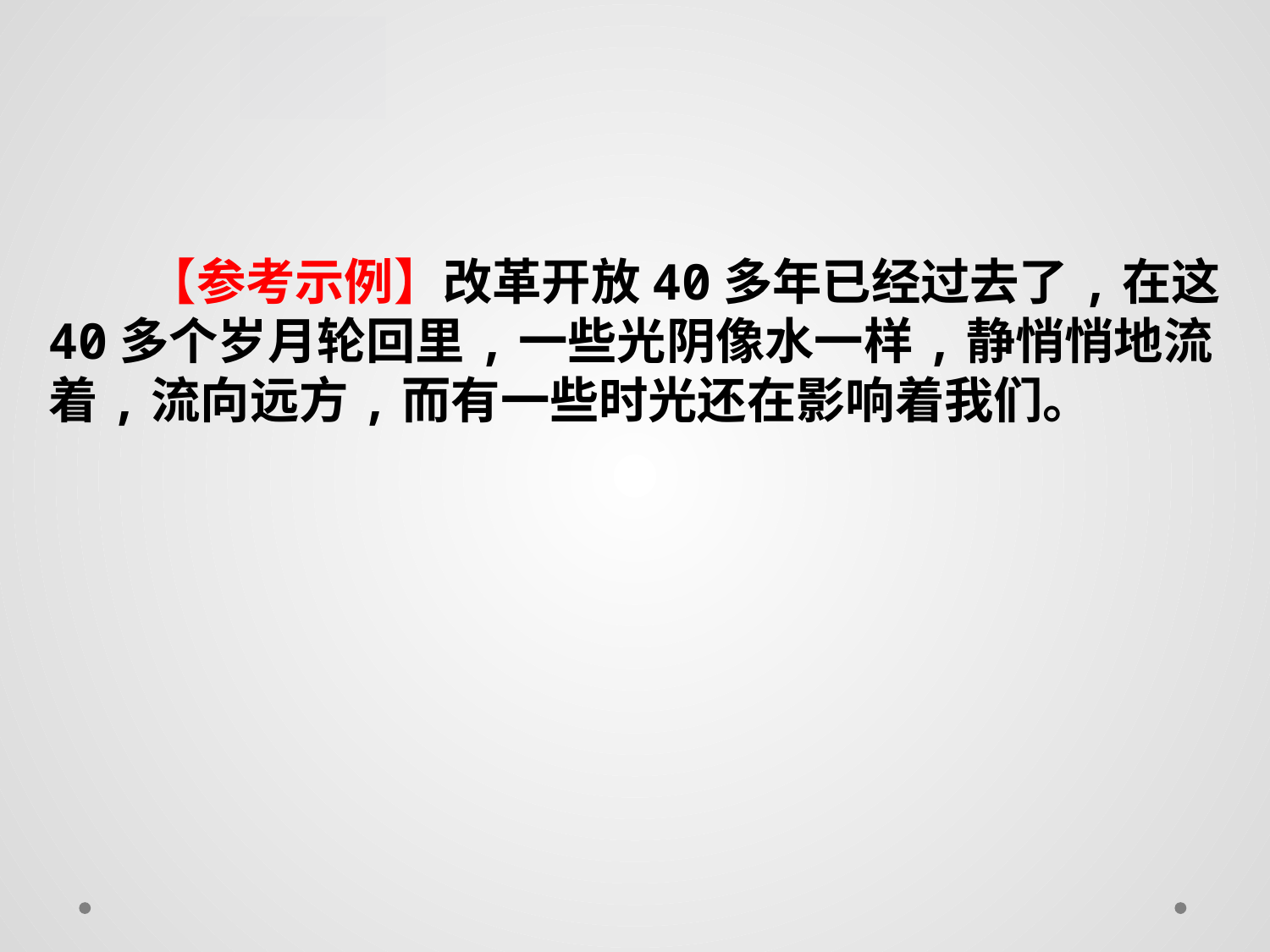

【参考示例】改革开放40多年已经过去了,在这40多个岁月轮回里,一些光阴像水一样,静悄悄地流着,流向远方,而有一些时光还在影响着我们。